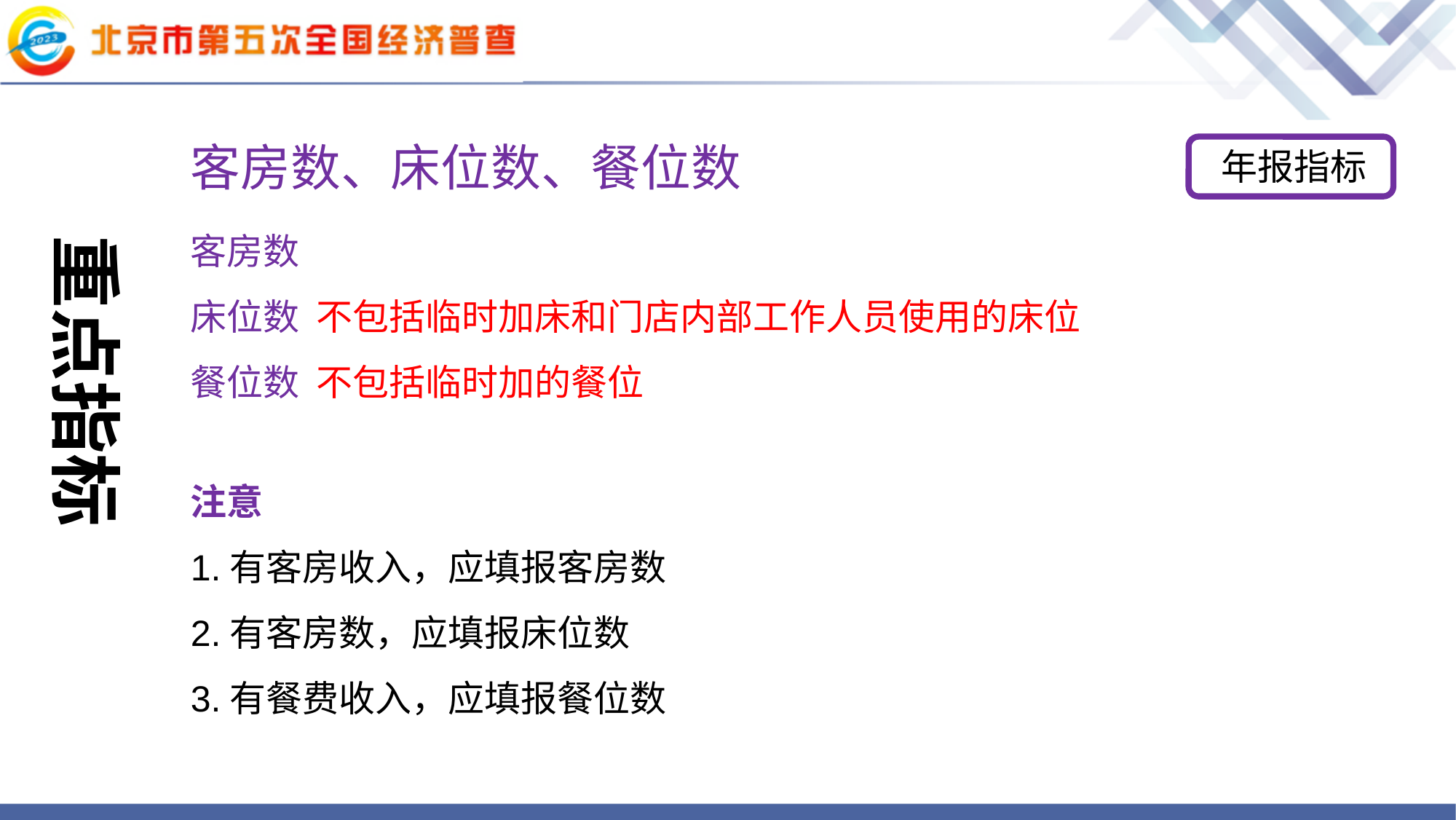

年报指标
客房数、床位数、餐位数

客房数
床位数  不包括临时加床和门店内部工作人员使用的床位
餐位数  不包括临时加的餐位

注意
1.有客房收入，应填报客房数
2.有客房数，应填报床位数
3.有餐费收入，应填报餐位数（）
重点指标